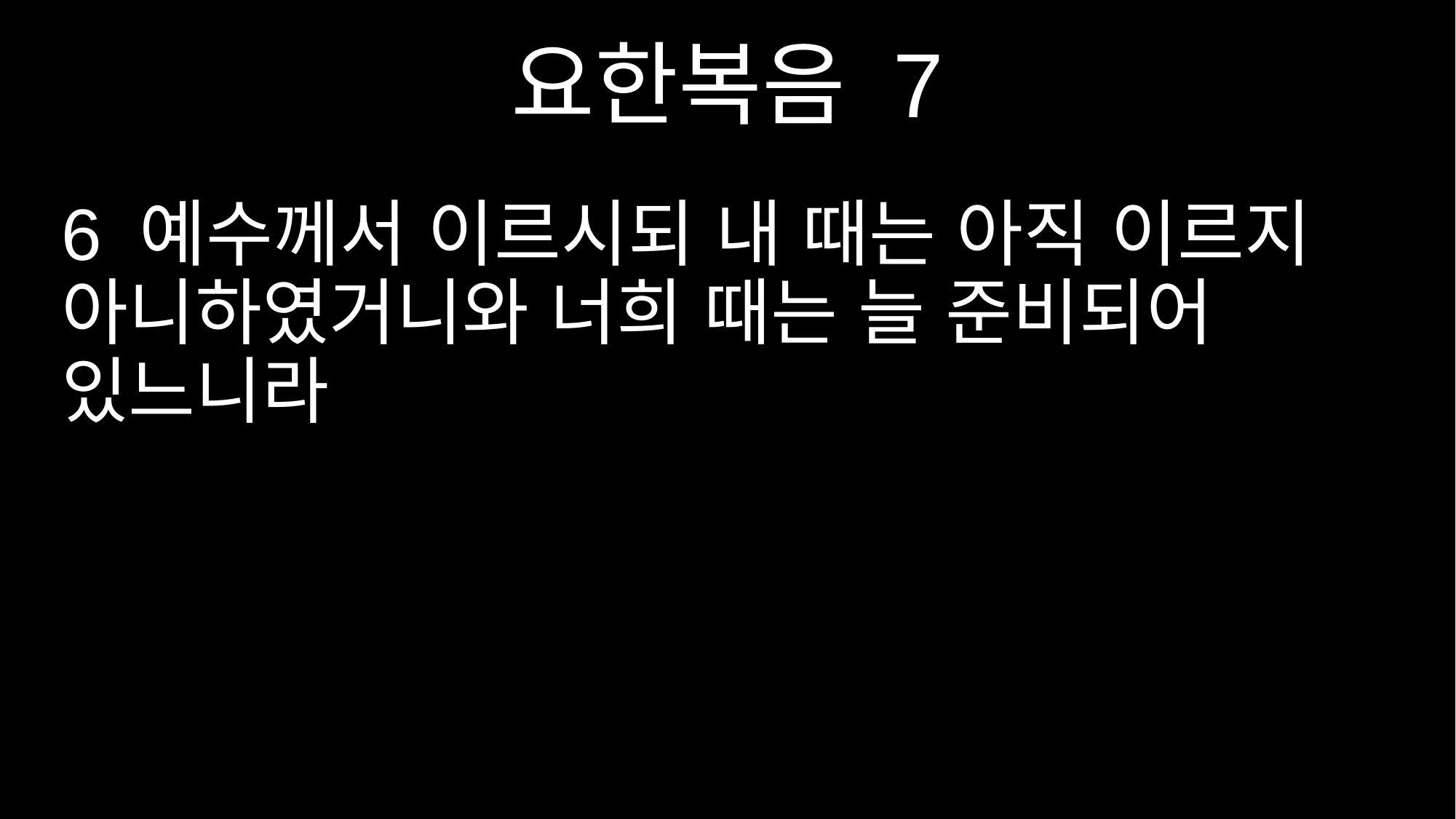

요한복음 7
6 예수께서 이르시되 내 때는 아직 이르지 아니하였거니와 너희 때는 늘 준비되어 있느니라